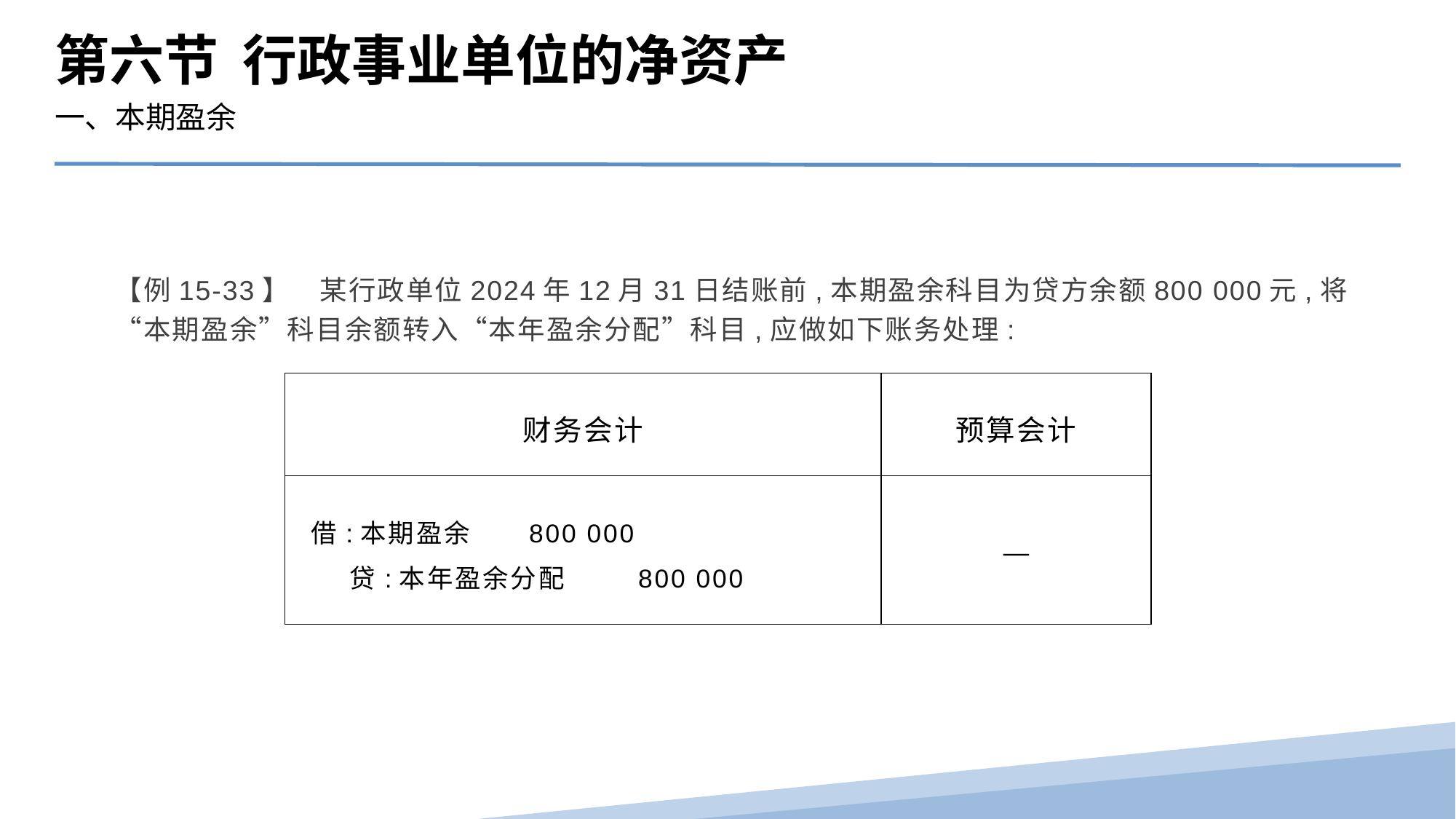

第六节  行政事业单位的净资产
一、本期盈余
【例15-33】　某行政单位2024年12月31日结账前,本期盈余科目为贷方余额800 000元,将“本期盈余”科目余额转入“本年盈余分配”科目,应做如下账务处理:
| 财务会计 | 预算会计 |
| --- | --- |
| 借:本期盈余 800 000 贷:本年盈余分配 800 000 | — |